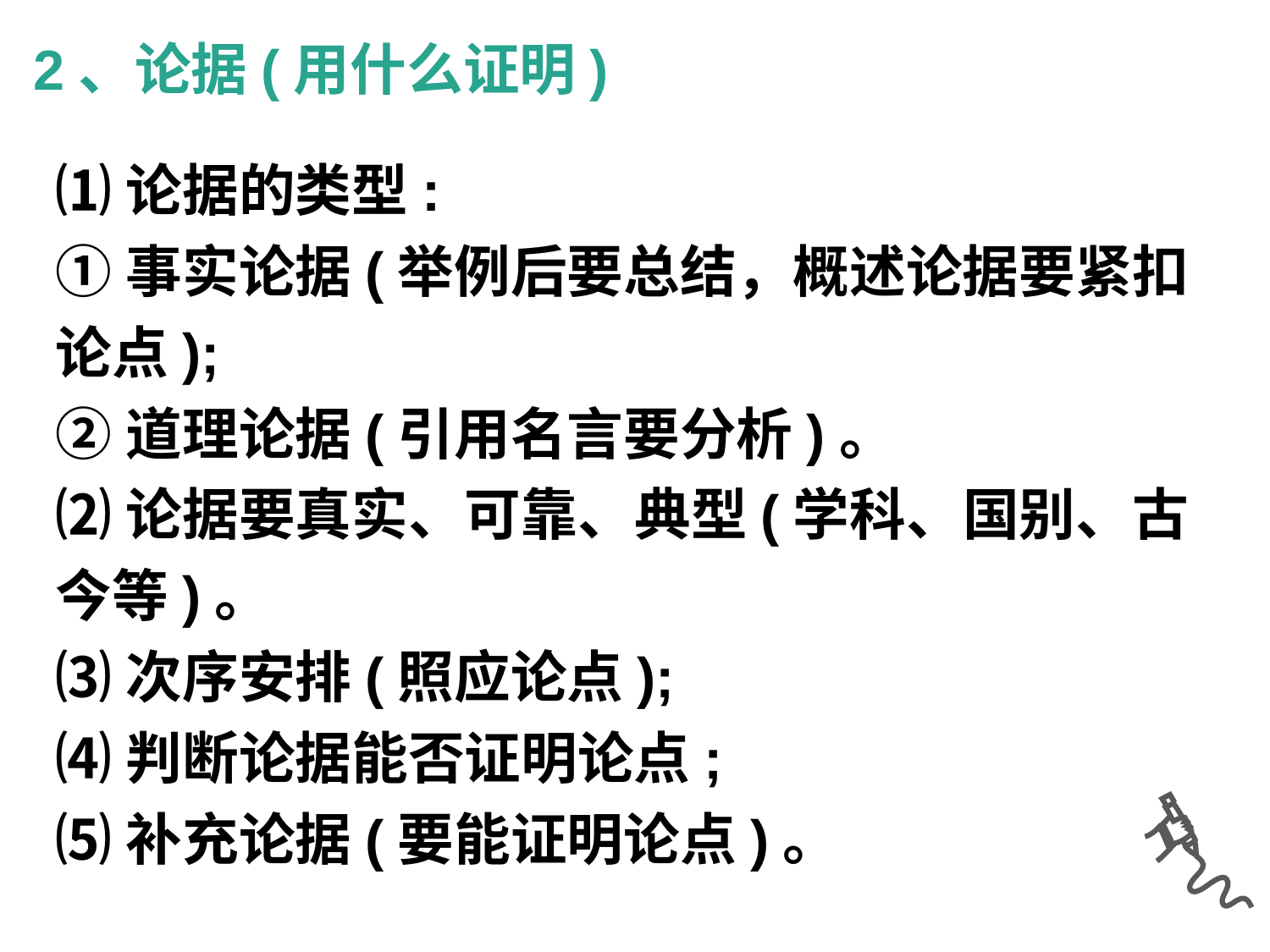

2、论据(用什么证明)
⑴论据的类型:
①事实论据(举例后要总结，概述论据要紧扣论点);
②道理论据(引用名言要分析)。
⑵论据要真实、可靠、典型(学科、国别、古今等)。
⑶次序安排(照应论点);
⑷判断论据能否证明论点;
⑸补充论据(要能证明论点)。